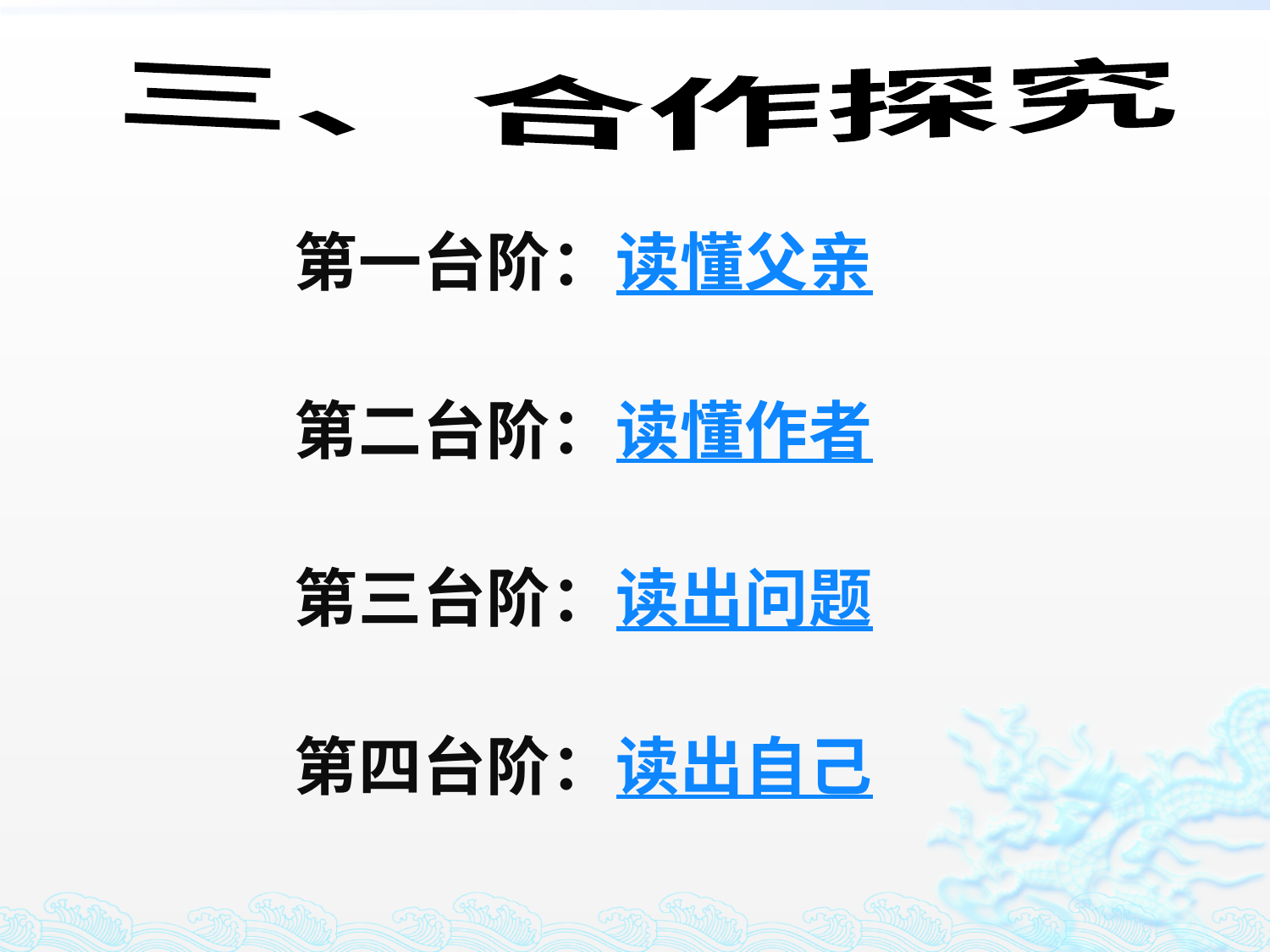

三、合作探究
第一台阶：读懂父亲

第二台阶：读懂作者

第三台阶：读出问题

第四台阶：读出自己